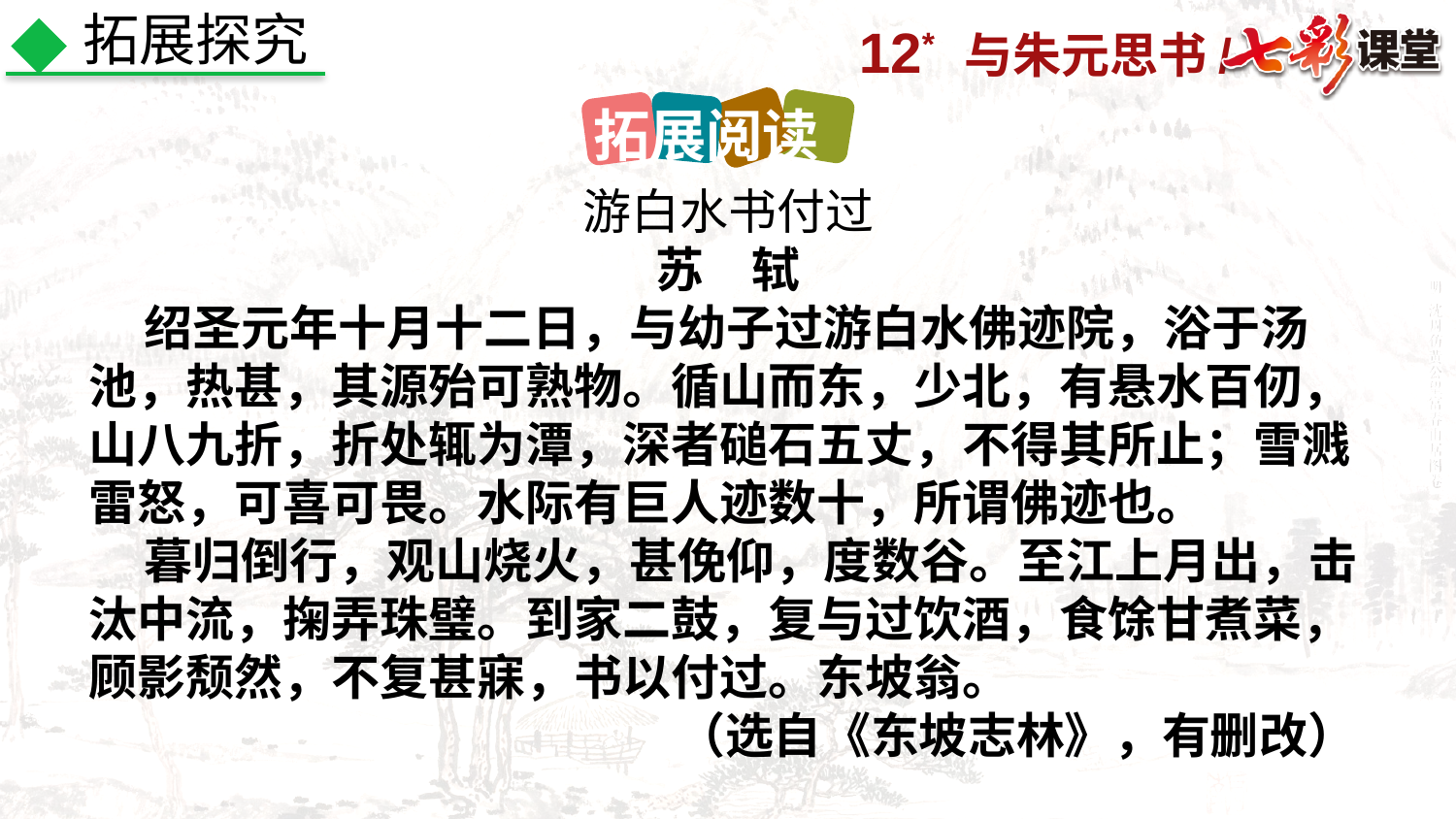

拓展探究

拓展阅读

游白水书付过
苏　轼
    绍圣元年十月十二日，与幼子过游白水佛迹院，浴于汤池，热甚，其源殆可熟物。循山而东，少北，有悬水百仞，山八九折，折处辄为潭，深者磓石五丈，不得其所止；雪溅雷怒，可喜可畏。水际有巨人迹数十，所谓佛迹也。
    暮归倒行，观山烧火，甚俛仰，度数谷。至江上月出，击汰中流，掬弄珠璧。到家二鼓，复与过饮酒，食馀甘煮菜，顾影颓然，不复甚寐，书以付过。东坡翁。
（选自《东坡志林》，有删改）